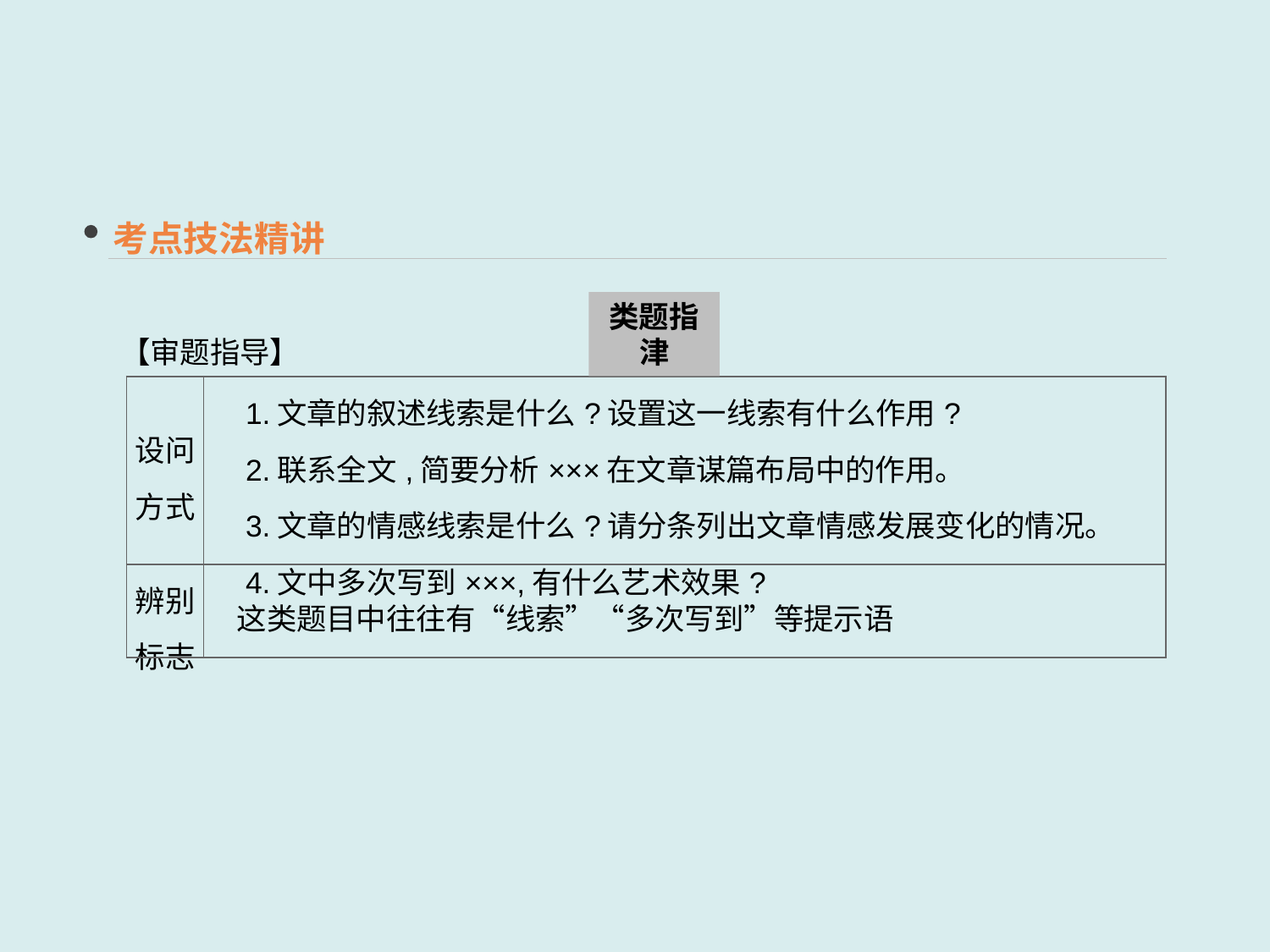

考点技法精讲

类题指津
【审题指导】
| 设问 方式 | 1.文章的叙述线索是什么?设置这一线索有什么作用? 　2.联系全文,简要分析×××在文章谋篇布局中的作用。 　3.文章的情感线索是什么?请分条列出文章情感发展变化的情况。 　4.文中多次写到×××,有什么艺术效果? |
| --- | --- |
| 辨别 标志 | 这类题目中往往有“线索”“多次写到”等提示语 |